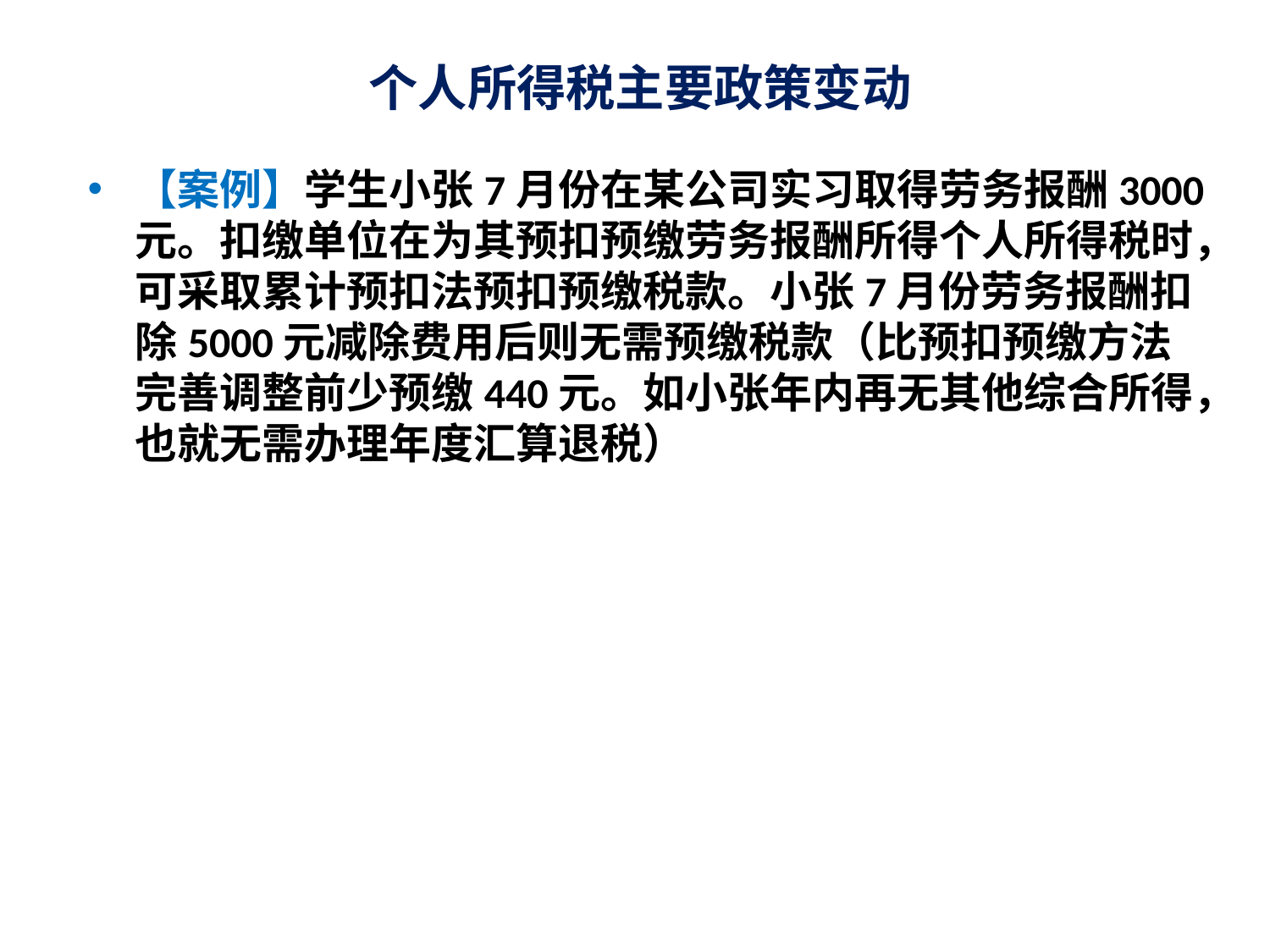

# 个人所得税主要政策变动
【案例】学生小张7月份在某公司实习取得劳务报酬3000元。扣缴单位在为其预扣预缴劳务报酬所得个人所得税时，可采取累计预扣法预扣预缴税款。小张7月份劳务报酬扣除5000元减除费用后则无需预缴税款（比预扣预缴方法完善调整前少预缴440元。如小张年内再无其他综合所得，也就无需办理年度汇算退税）